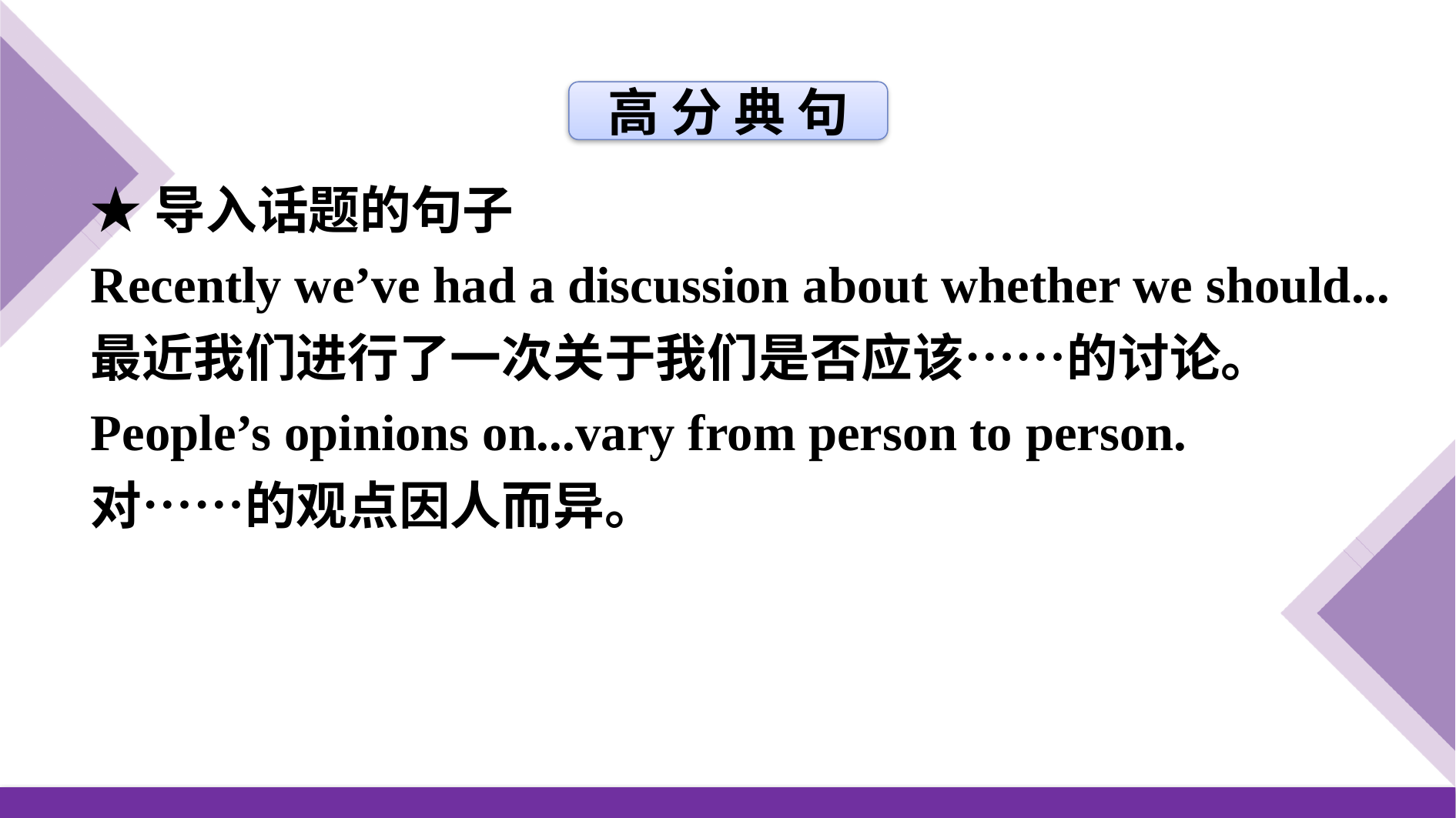

高 分 典 句
★导入话题的句子
Recently we’ve had a discussion about whether we should...
最近我们进行了一次关于我们是否应该……的讨论。
People’s opinions on...vary from person to person.
对……的观点因人而异。